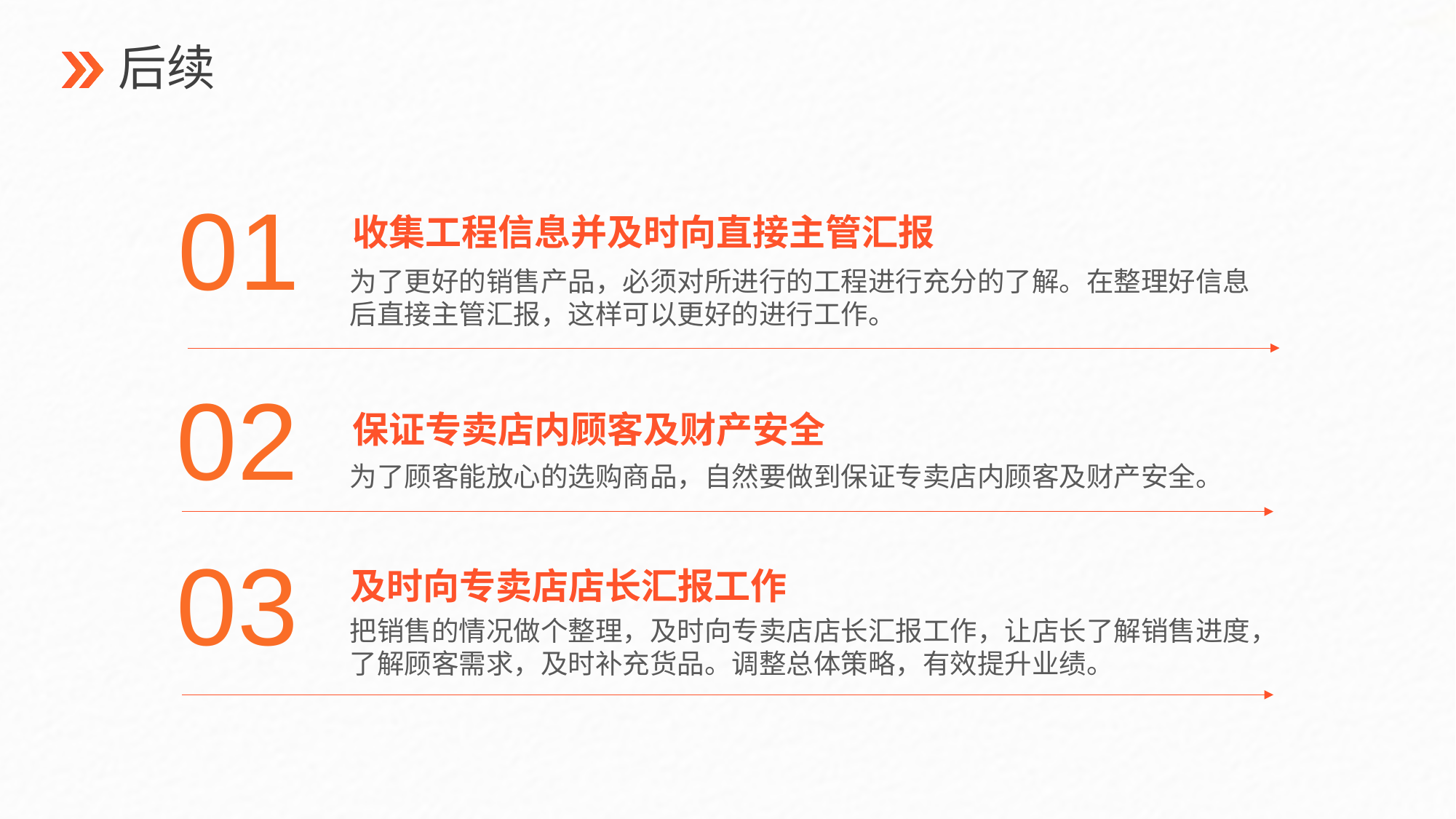

后续

01
收集工程信息并及时向直接主管汇报
为了更好的销售产品，必须对所进行的工程进行充分的了解。在整理好信息后直接主管汇报，这样可以更好的进行工作。
02
保证专卖店内顾客及财产安全
为了顾客能放心的选购商品，自然要做到保证专卖店内顾客及财产安全。
03
及时向专卖店店长汇报工作
把销售的情况做个整理，及时向专卖店店长汇报工作，让店长了解销售进度，了解顾客需求，及时补充货品。调整总体策略，有效提升业绩。